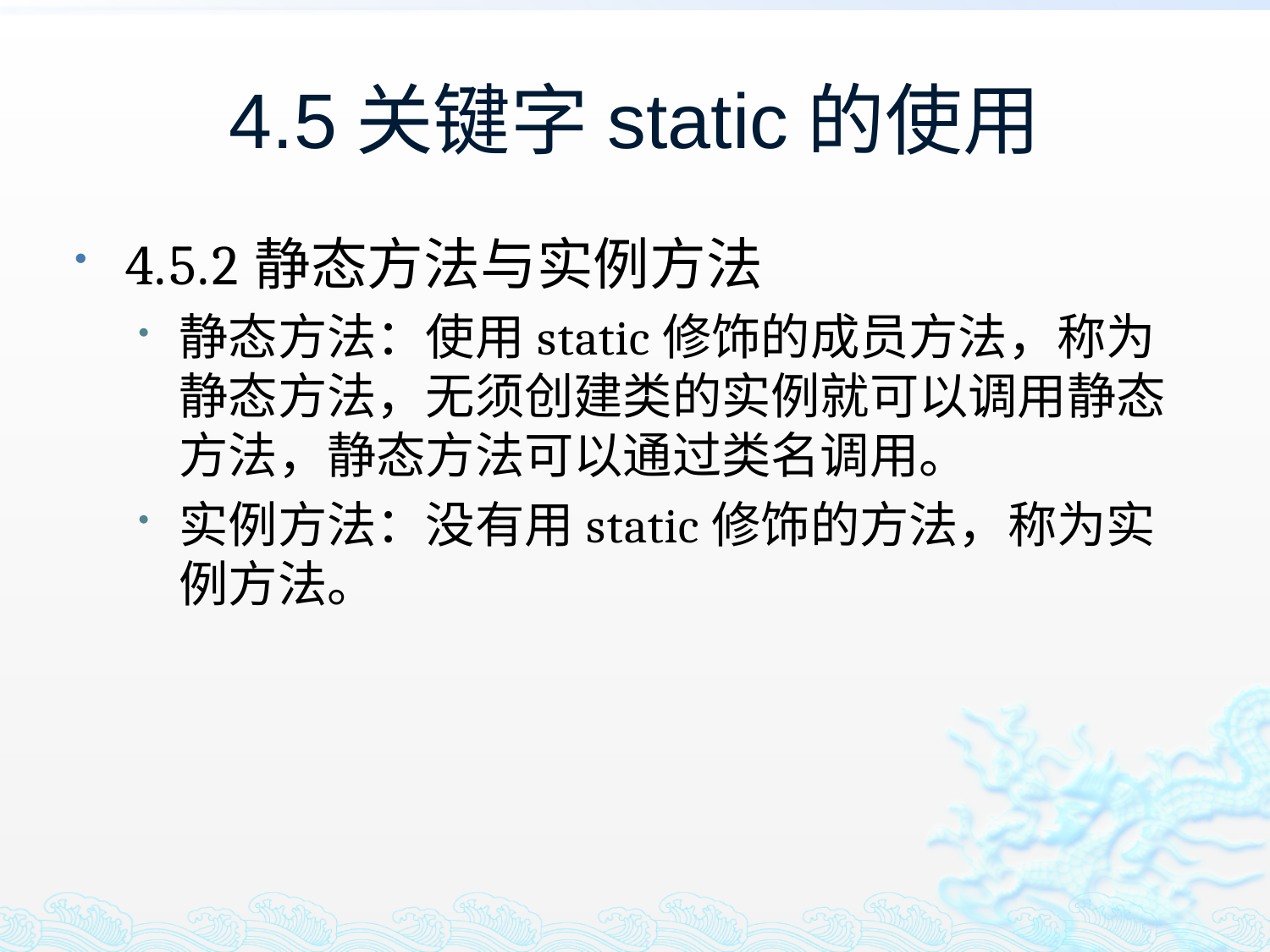

# 4.5关键字static的使用
4.5.2静态方法与实例方法
静态方法：使用static修饰的成员方法，称为静态方法，无须创建类的实例就可以调用静态方法，静态方法可以通过类名调用。
实例方法：没有用static修饰的方法，称为实例方法。